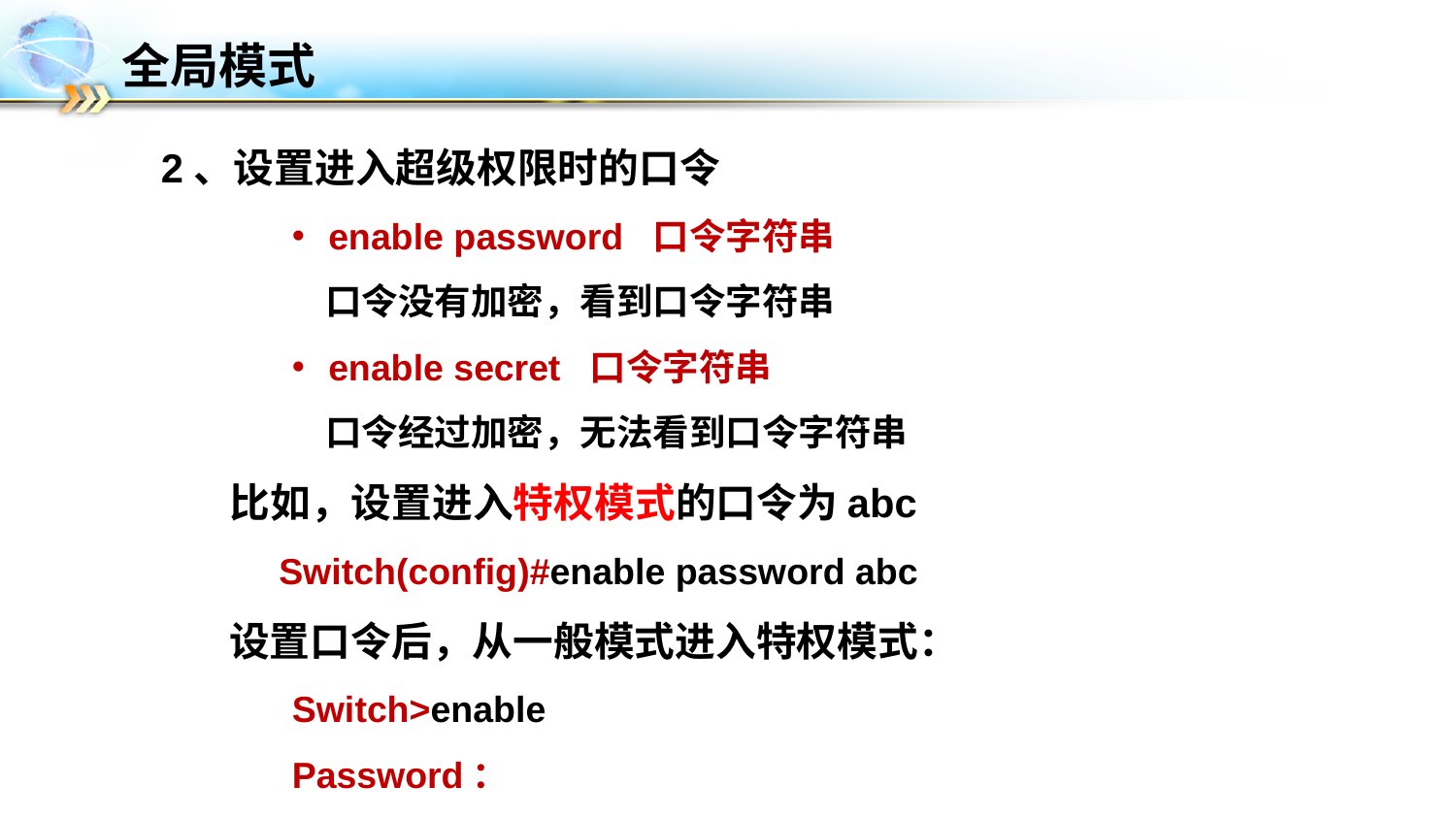

# 全局模式
2、设置进入超级权限时的口令
enable password  口令字符串
   口令没有加密，看到口令字符串
enable secret  口令字符串
   口令经过加密，无法看到口令字符串
        比如，设置进入特权模式的口令为abc
             Switch(config)#enable password abc
         设置口令后，从一般模式进入特权模式：
Switch>enable
Password：